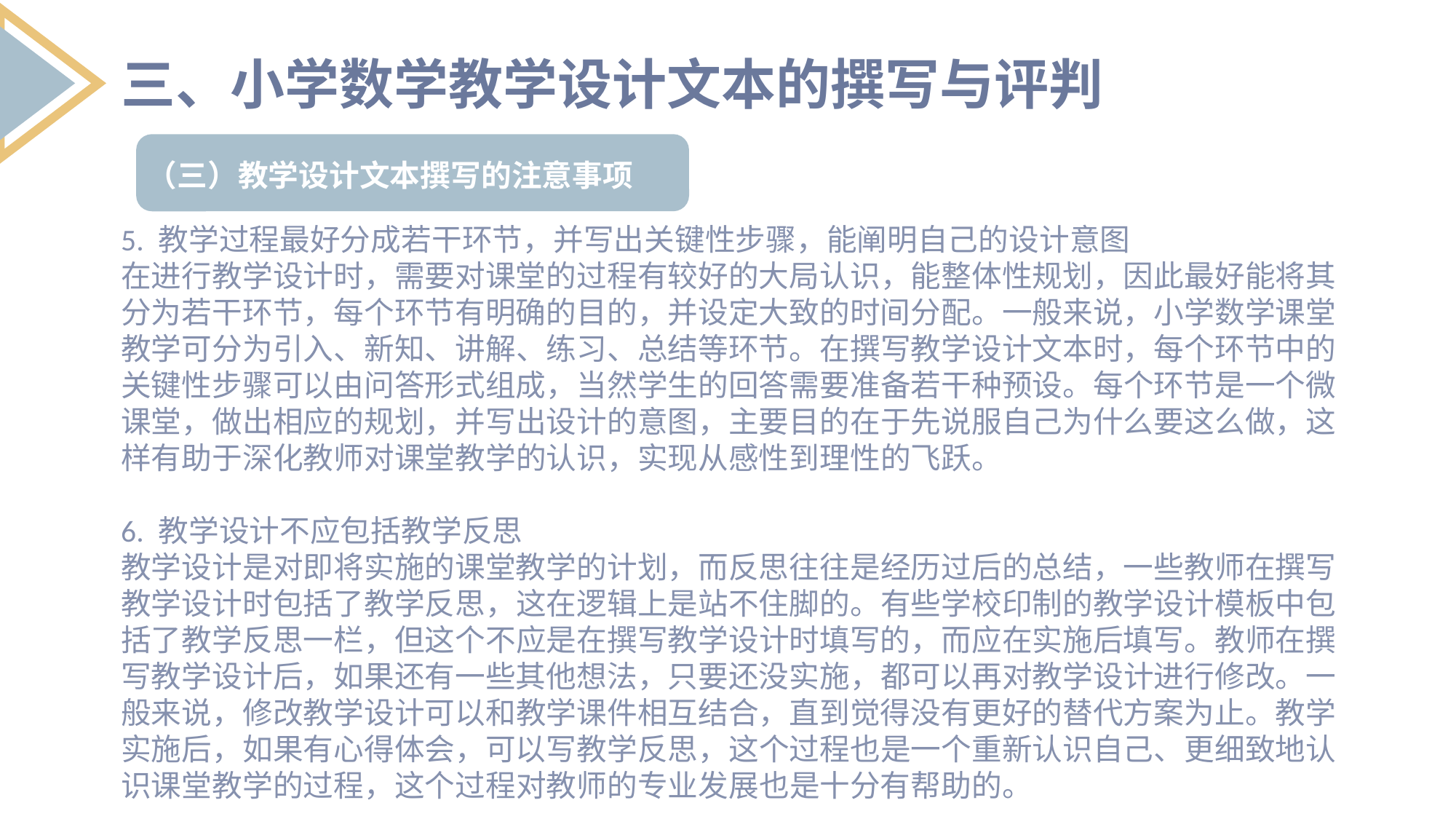

三、小学数学教学设计文本的撰写与评判

（三）教学设计文本撰写的注意事项
5. 教学过程最好分成若干环节，并写出关键性步骤，能阐明自己的设计意图
在进行教学设计时，需要对课堂的过程有较好的大局认识，能整体性规划，因此最好能将其分为若干环节，每个环节有明确的目的，并设定大致的时间分配。一般来说，小学数学课堂教学可分为引入、新知、讲解、练习、总结等环节。在撰写教学设计文本时，每个环节中的关键性步骤可以由问答形式组成，当然学生的回答需要准备若干种预设。每个环节是一个微课堂，做出相应的规划，并写出设计的意图，主要目的在于先说服自己为什么要这么做，这样有助于深化教师对课堂教学的认识，实现从感性到理性的飞跃。

6. 教学设计不应包括教学反思
教学设计是对即将实施的课堂教学的计划，而反思往往是经历过后的总结，一些教师在撰写教学设计时包括了教学反思，这在逻辑上是站不住脚的。有些学校印制的教学设计模板中包括了教学反思一栏，但这个不应是在撰写教学设计时填写的，而应在实施后填写。教师在撰写教学设计后，如果还有一些其他想法，只要还没实施，都可以再对教学设计进行修改。一般来说，修改教学设计可以和教学课件相互结合，直到觉得没有更好的替代方案为止。教学实施后，如果有心得体会，可以写教学反思，这个过程也是一个重新认识自己、更细致地认识课堂教学的过程，这个过程对教师的专业发展也是十分有帮助的。
列出要点